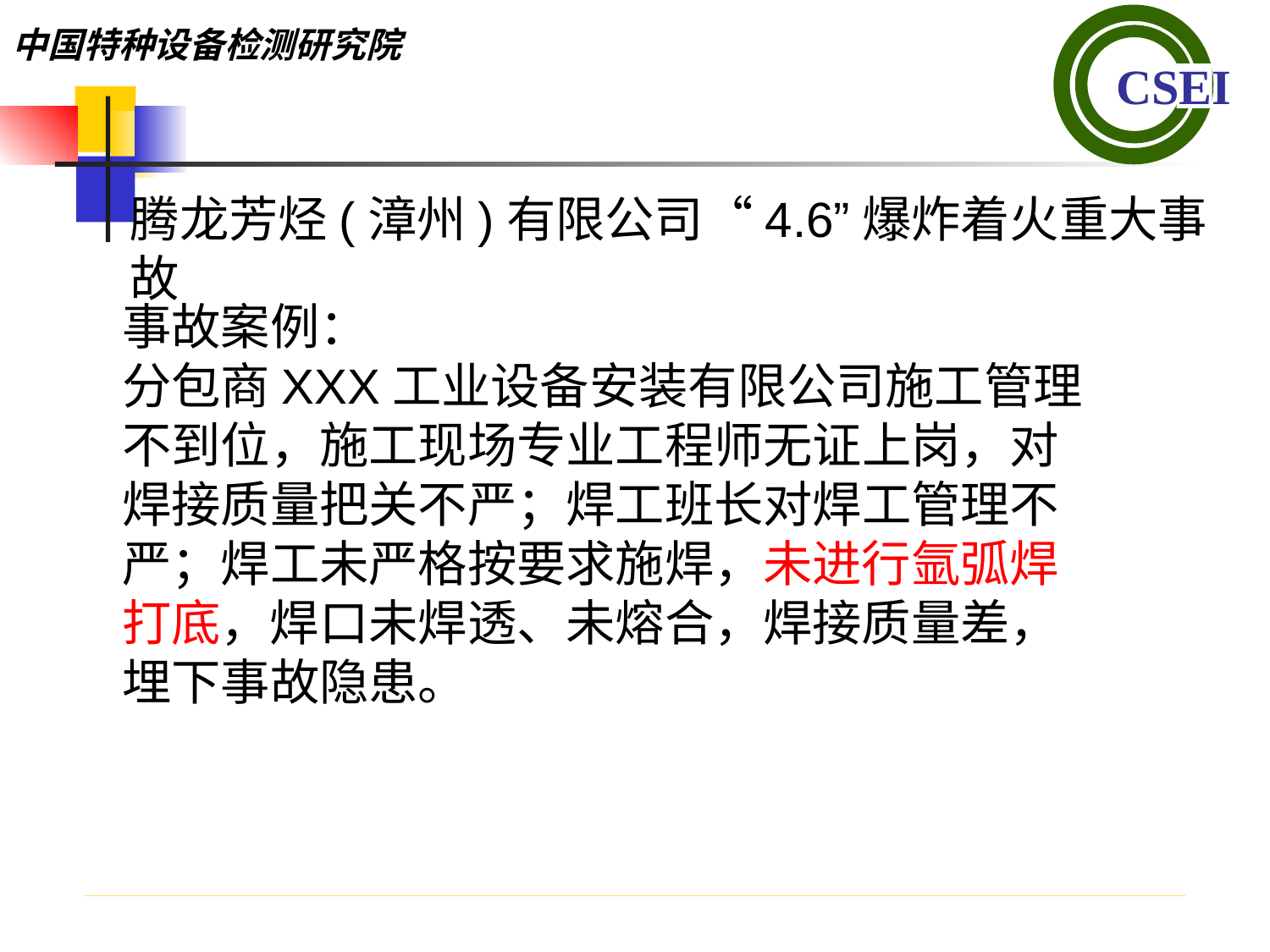

腾龙芳烃(漳州)有限公司“4.6”爆炸着火重大事故
事故案例：
分包商XXX工业设备安装有限公司施工管理不到位，施工现场专业工程师无证上岗，对焊接质量把关不严；焊工班长对焊工管理不严；焊工未严格按要求施焊，未进行氩弧焊打底，焊口未焊透、未熔合，焊接质量差，埋下事故隐患。